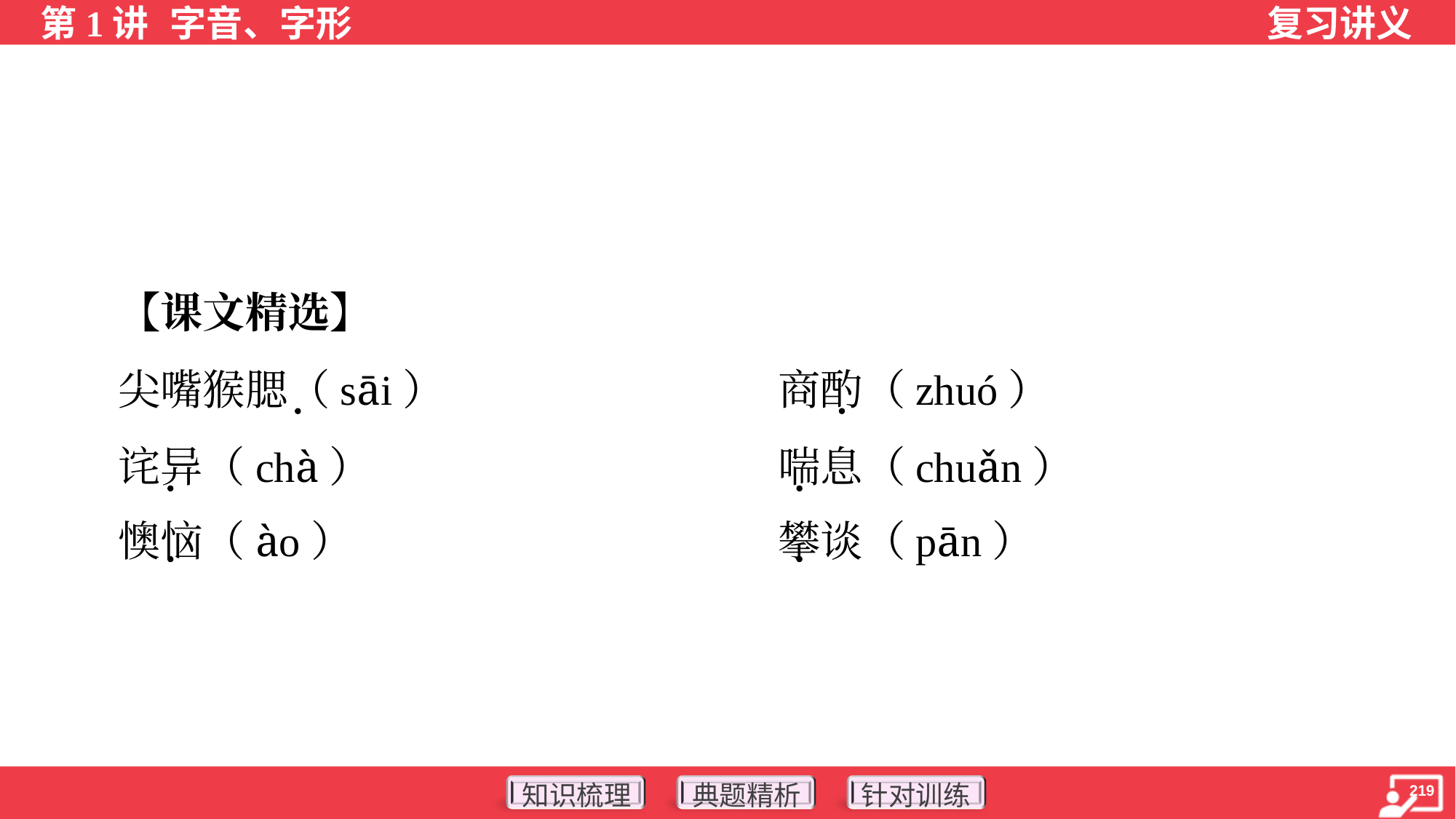

【课文精选】
    尖嘴猴腮（sāi）	商酌（zhuó）
    诧异（chà）	喘息（chuǎn）
    懊恼（ào）	攀谈（pān）